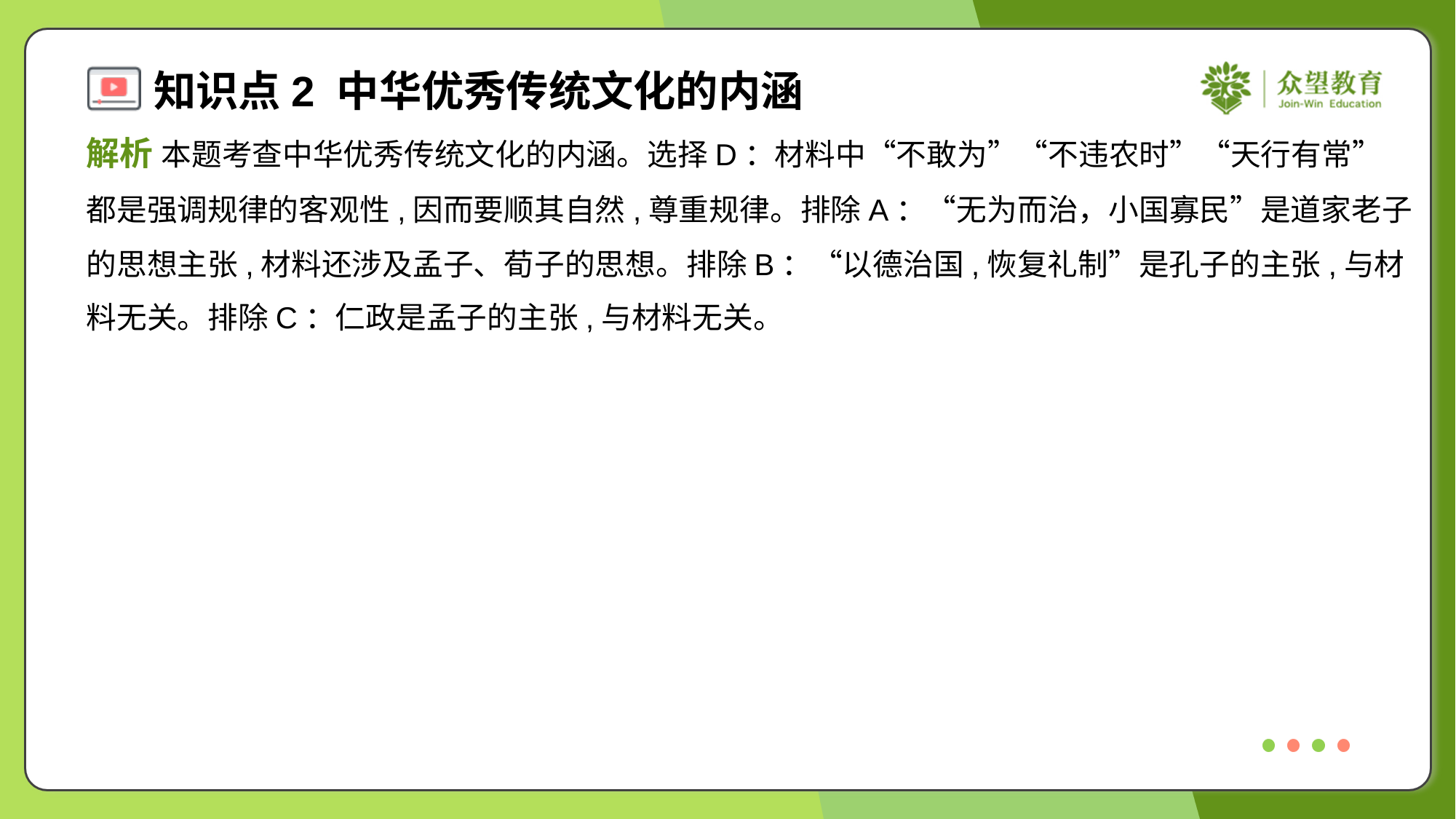

解析 本题考查中华优秀传统文化的内涵。选择D：材料中“不敢为”“不违农时”“天行有常”
都是强调规律的客观性,因而要顺其自然,尊重规律。排除A：“无为而治，小国寡民”是道家老子
的思想主张,材料还涉及孟子、荀子的思想。排除B：“以德治国,恢复礼制”是孔子的主张,与材
料无关。排除C：仁政是孟子的主张,与材料无关。